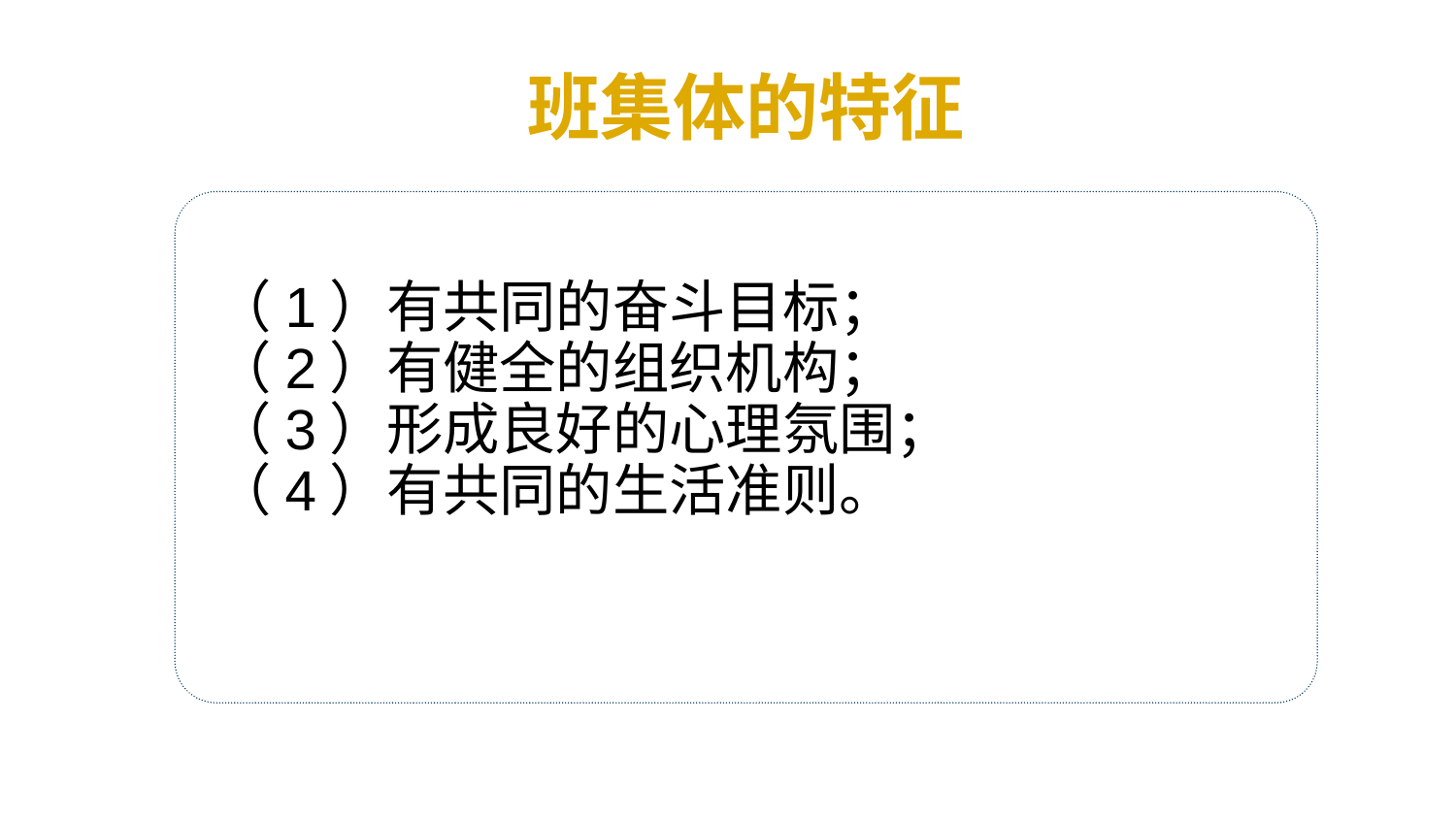

班集体的特征

（1）有共同的奋斗目标；
（2）有健全的组织机构；
（3）形成良好的心理氛围；
（4）有共同的生活准则。